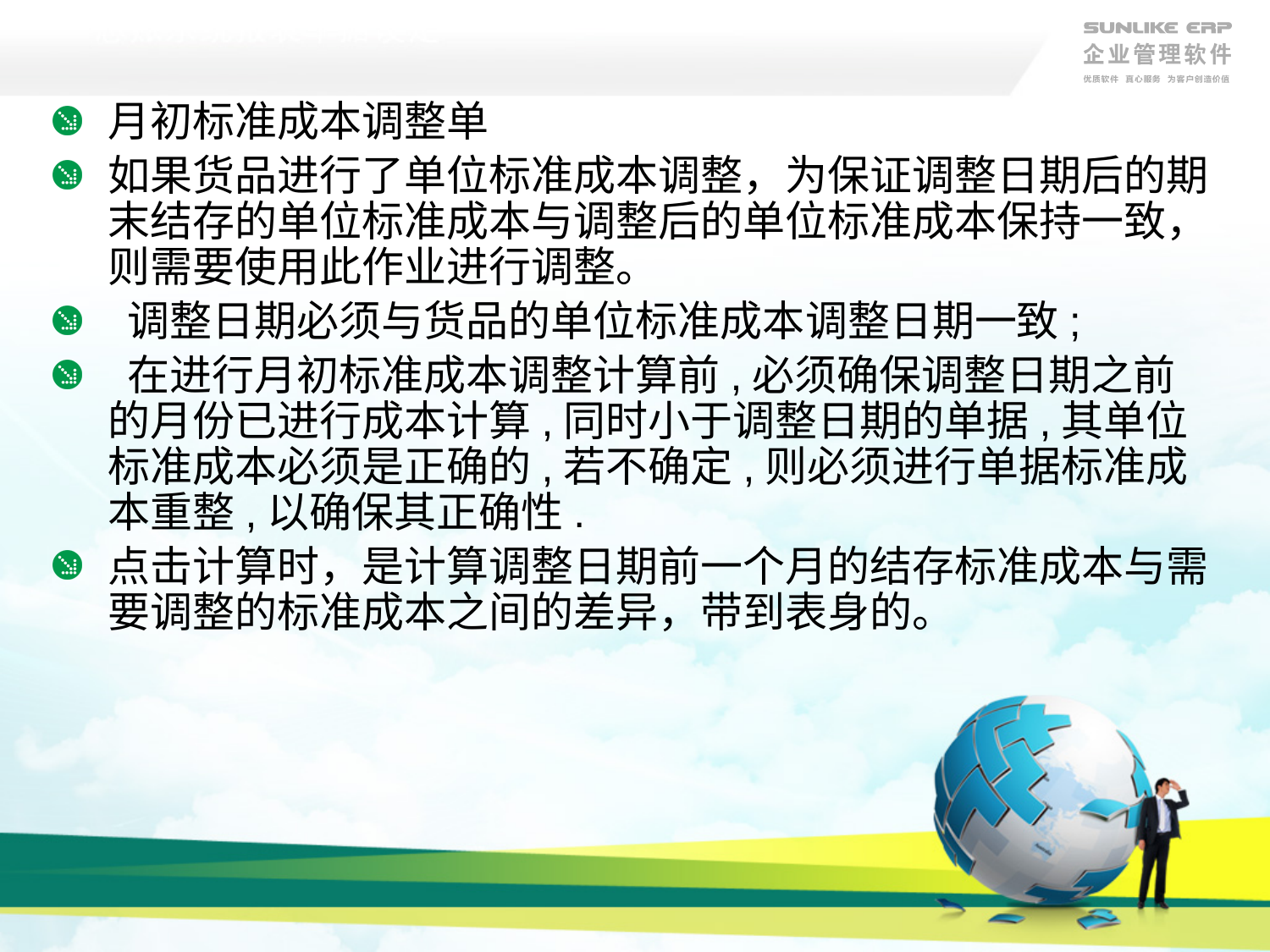

#
月初标准成本调整单
如果货品进行了单位标准成本调整，为保证调整日期后的期末结存的单位标准成本与调整后的单位标准成本保持一致，则需要使用此作业进行调整。
 调整日期必须与货品的单位标准成本调整日期一致;
 在进行月初标准成本调整计算前,必须确保调整日期之前的月份已进行成本计算,同时小于调整日期的单据,其单位标准成本必须是正确的,若不确定,则必须进行单据标准成本重整,以确保其正确性.
点击计算时，是计算调整日期前一个月的结存标准成本与需要调整的标准成本之间的差异，带到表身的。